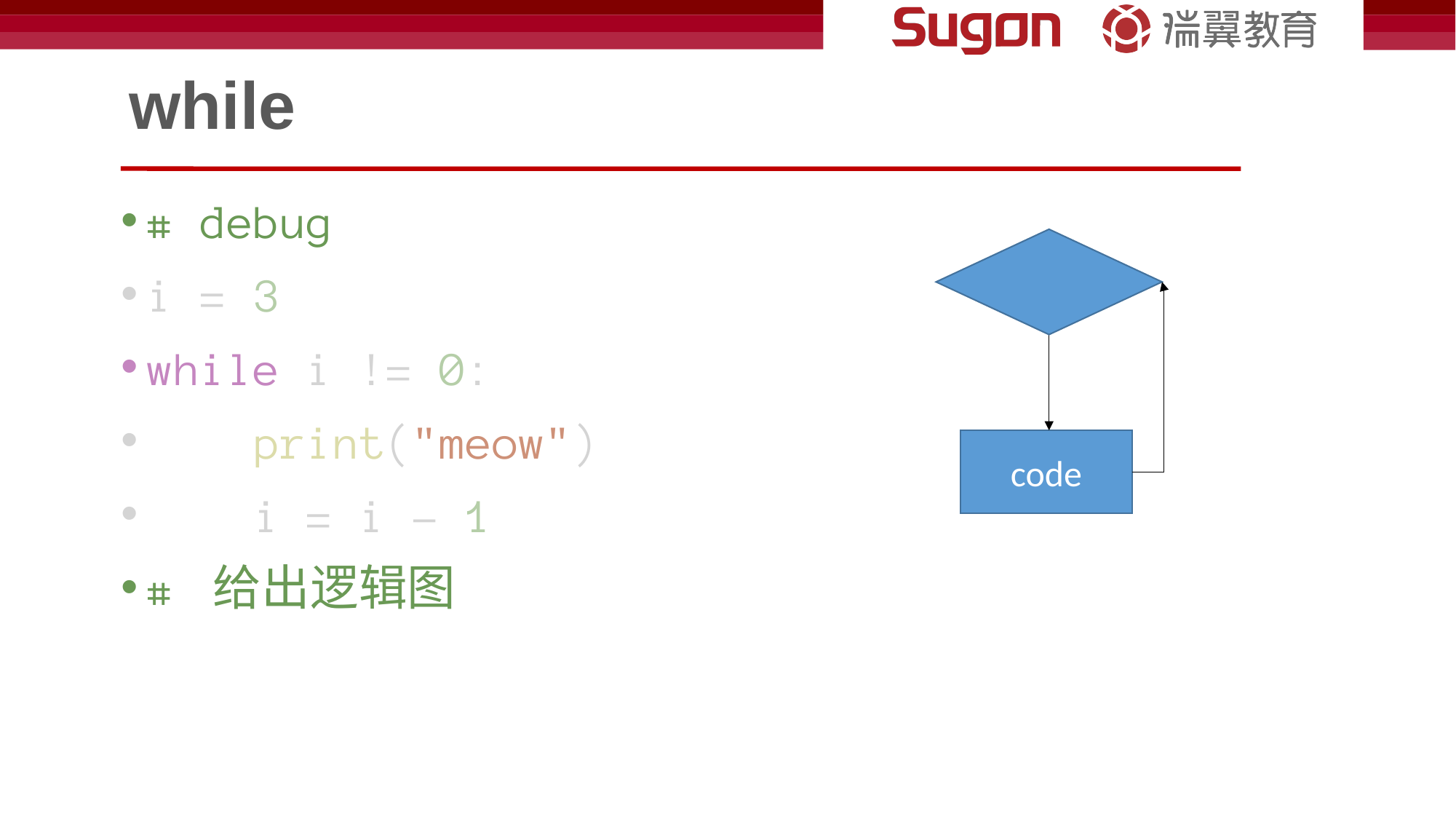

# while
# debug
i = 3
while i != 0:
    print("meow")
    i = i - 1
# 给出逻辑图

code